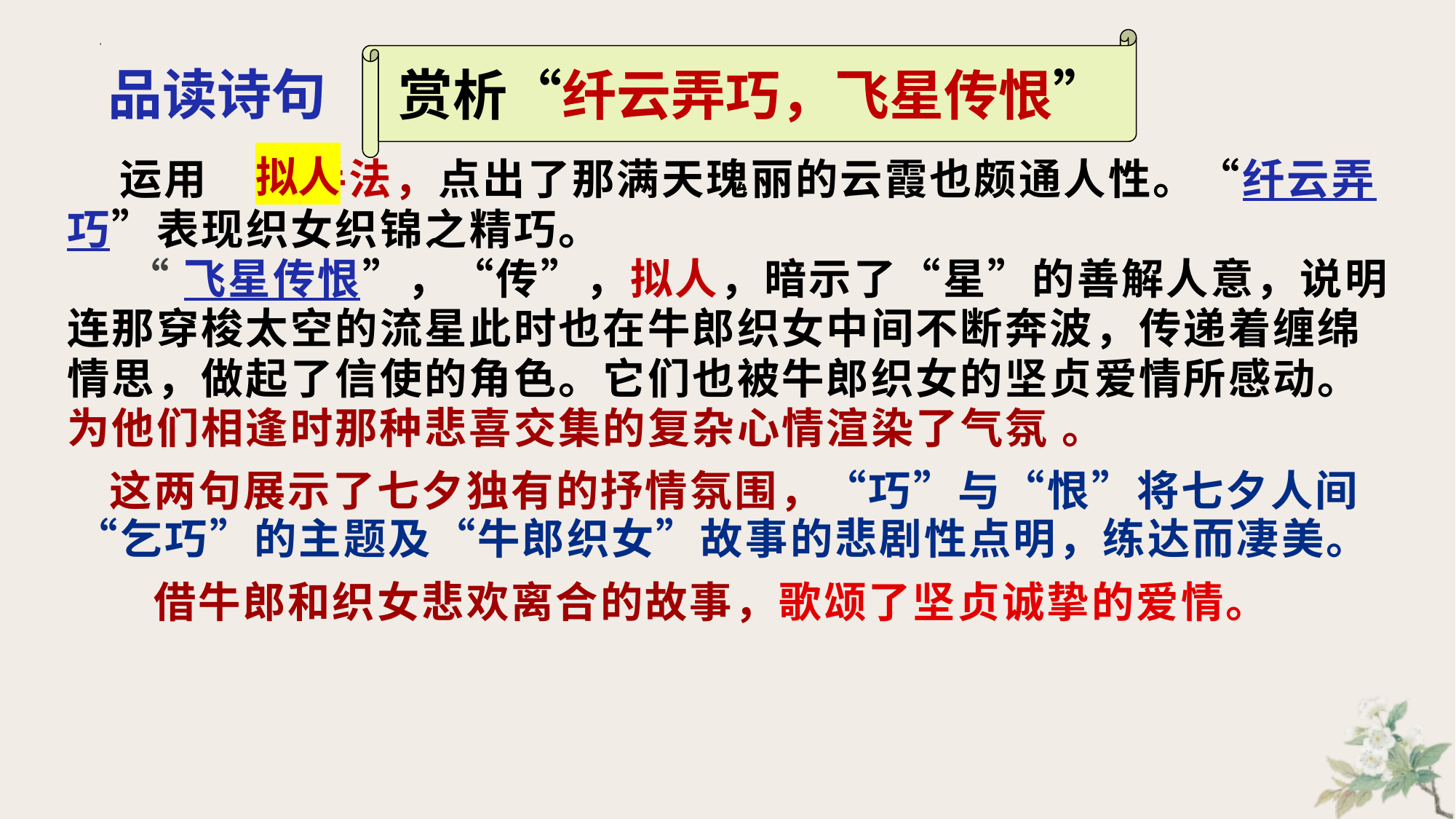

赏析“纤云弄巧，飞星传恨”
品读诗句
拟人
    运用        手法，点出了那满天瑰丽的云霞也颇通人性。“纤云弄巧”表现织女织锦之精巧。
     “飞星传恨”，“传”，拟人，暗示了“星”的善解人意，说明连那穿梭太空的流星此时也在牛郎织女中间不断奔波，传递着缠绵情思，做起了信使的角色。它们也被牛郎织女的坚贞爱情所感动。为他们相逢时那种悲喜交集的复杂心情渲染了气氛 。

     这两句展示了七夕独有的抒情氛围，“巧”与“恨”将七夕人间“乞巧”的主题及“牛郎织女”故事的悲剧性点明，练达而凄美。
        借牛郎和织女悲欢离合的故事，歌颂了坚贞诚挚的爱情。